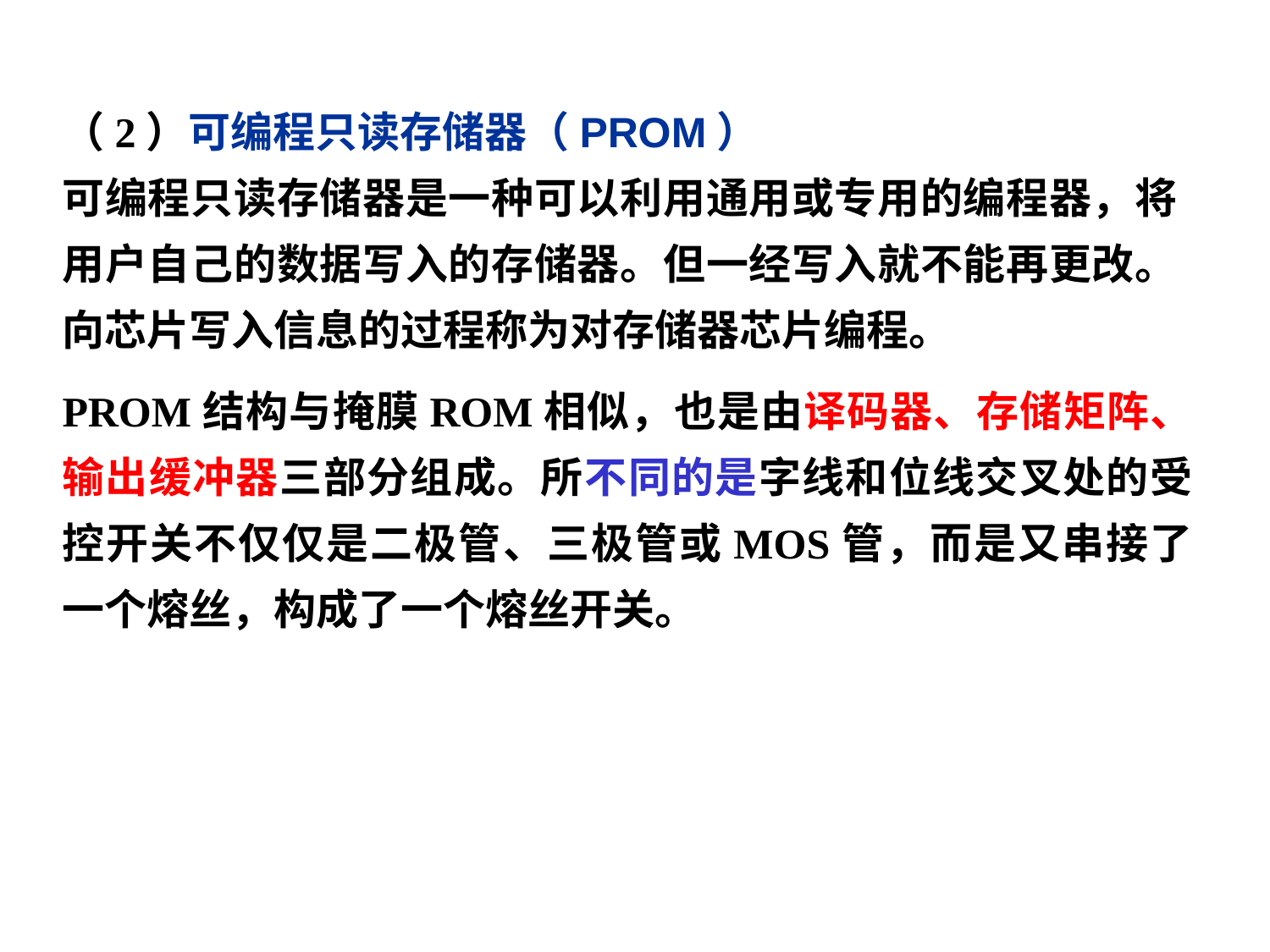

（2）可编程只读存储器（PROM）
可编程只读存储器是一种可以利用通用或专用的编程器，将用户自己的数据写入的存储器。但一经写入就不能再更改。向芯片写入信息的过程称为对存储器芯片编程。
PROM结构与掩膜ROM相似，也是由译码器、存储矩阵、输出缓冲器三部分组成。所不同的是字线和位线交叉处的受控开关不仅仅是二极管、三极管或MOS管，而是又串接了一个熔丝，构成了一个熔丝开关。